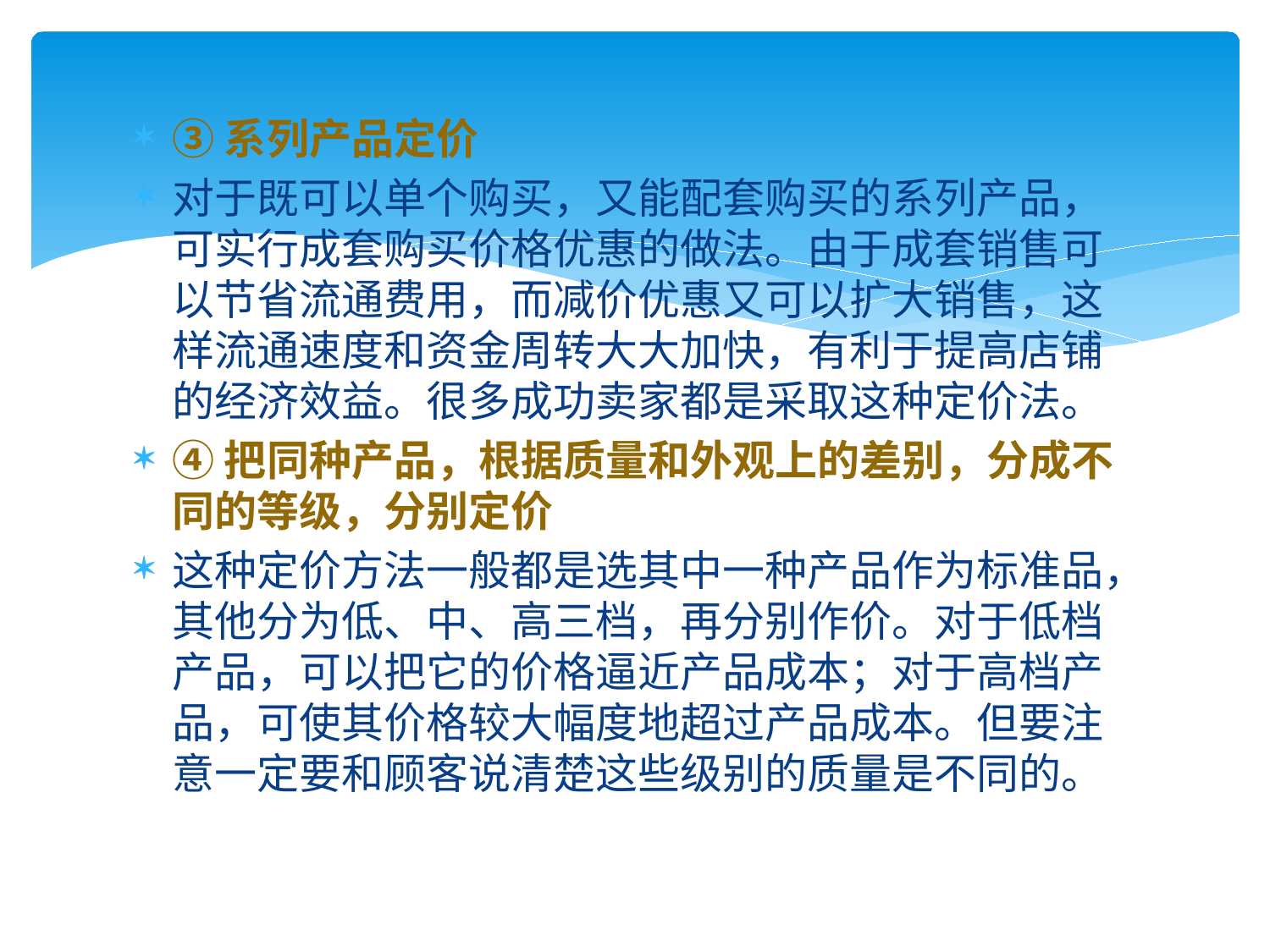

③系列产品定价
对于既可以单个购买，又能配套购买的系列产品，可实行成套购买价格优惠的做法。由于成套销售可以节省流通费用，而减价优惠又可以扩大销售，这样流通速度和资金周转大大加快，有利于提高店铺的经济效益。很多成功卖家都是采取这种定价法。
④把同种产品，根据质量和外观上的差别，分成不同的等级，分别定价
这种定价方法一般都是选其中一种产品作为标准品，其他分为低、中、高三档，再分别作价。对于低档产品，可以把它的价格逼近产品成本；对于高档产品，可使其价格较大幅度地超过产品成本。但要注意一定要和顾客说清楚这些级别的质量是不同的。